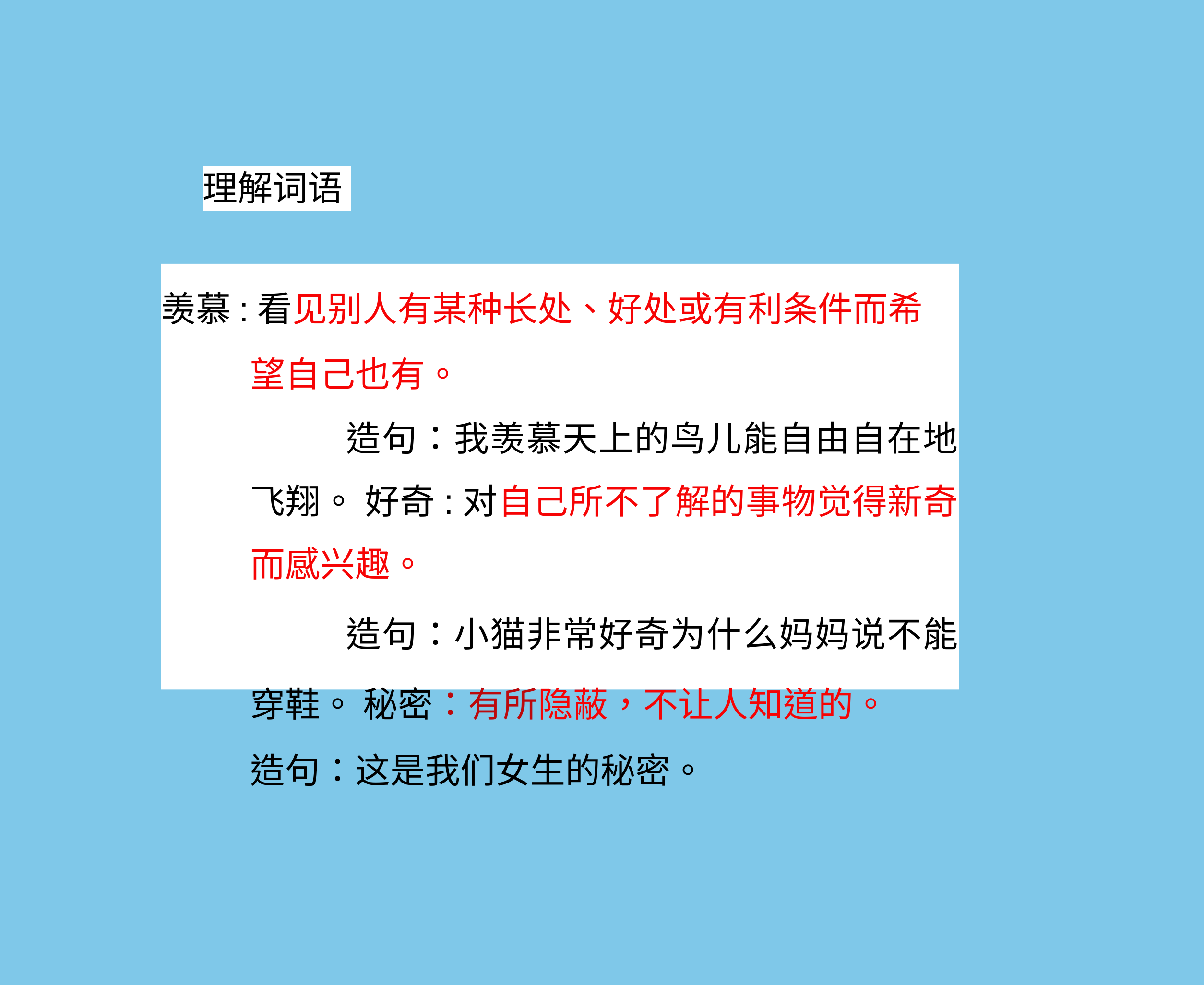

理解词语
羡慕:看见别人有某种长处、好处或有利条件而希 望自己也有。
造句：我羡慕天上的鸟儿能自由自在地飞翔。 好奇:对自己所不了解的事物觉得新奇而感兴趣。
造句：小猫非常好奇为什么妈妈说不能穿鞋。 秘密：有所隐蔽，不让人知道的。
造句：这是我们女生的秘密。